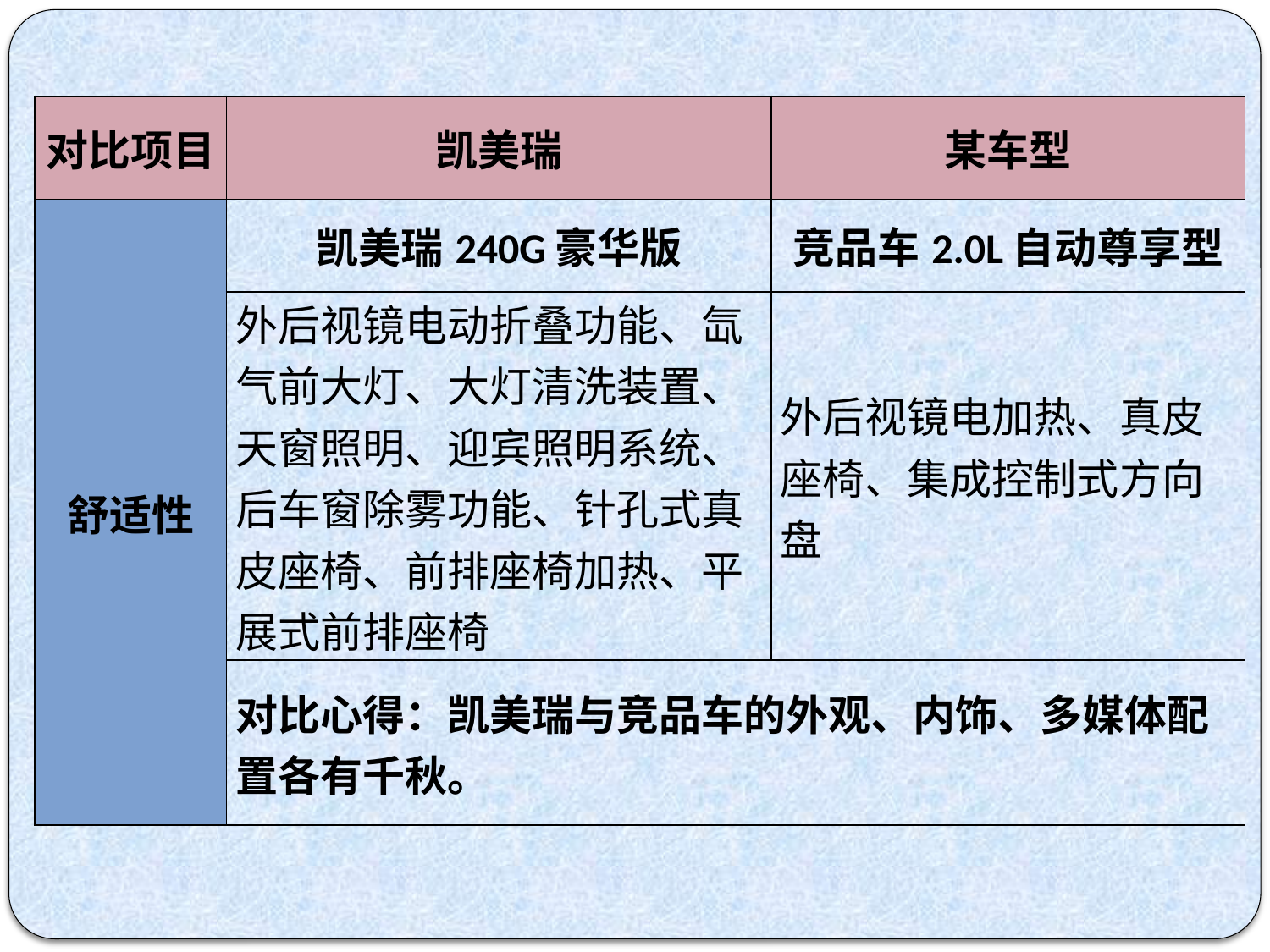

| 对比项目 | 凯美瑞 | 某车型 |
| --- | --- | --- |
| 舒适性 | 凯美瑞240G豪华版 | 竞品车2.0L自动尊享型 |
|  | 外后视镜电动折叠功能、氙气前大灯、大灯清洗装置、天窗照明、迎宾照明系统、后车窗除雾功能、针孔式真皮座椅、前排座椅加热、平展式前排座椅 | 外后视镜电加热、真皮座椅、集成控制式方向盘 |
|  | 对比心得：凯美瑞与竞品车的外观、内饰、多媒体配置各有千秋。 |  |